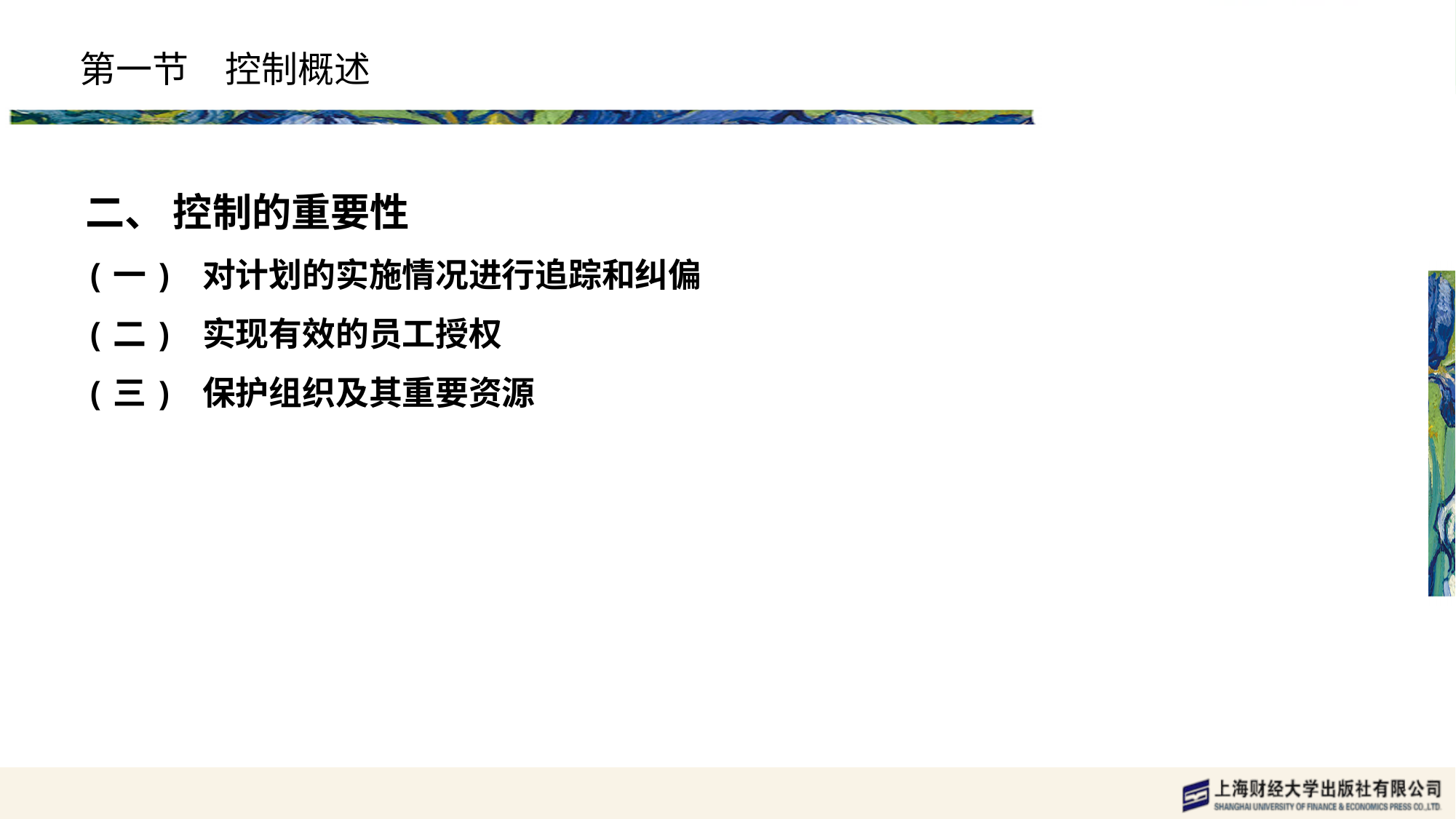

# 第一节　控制概述
二、 控制的重要性
(一) 对计划的实施情况进行追踪和纠偏
(二) 实现有效的员工授权
(三) 保护组织及其重要资源